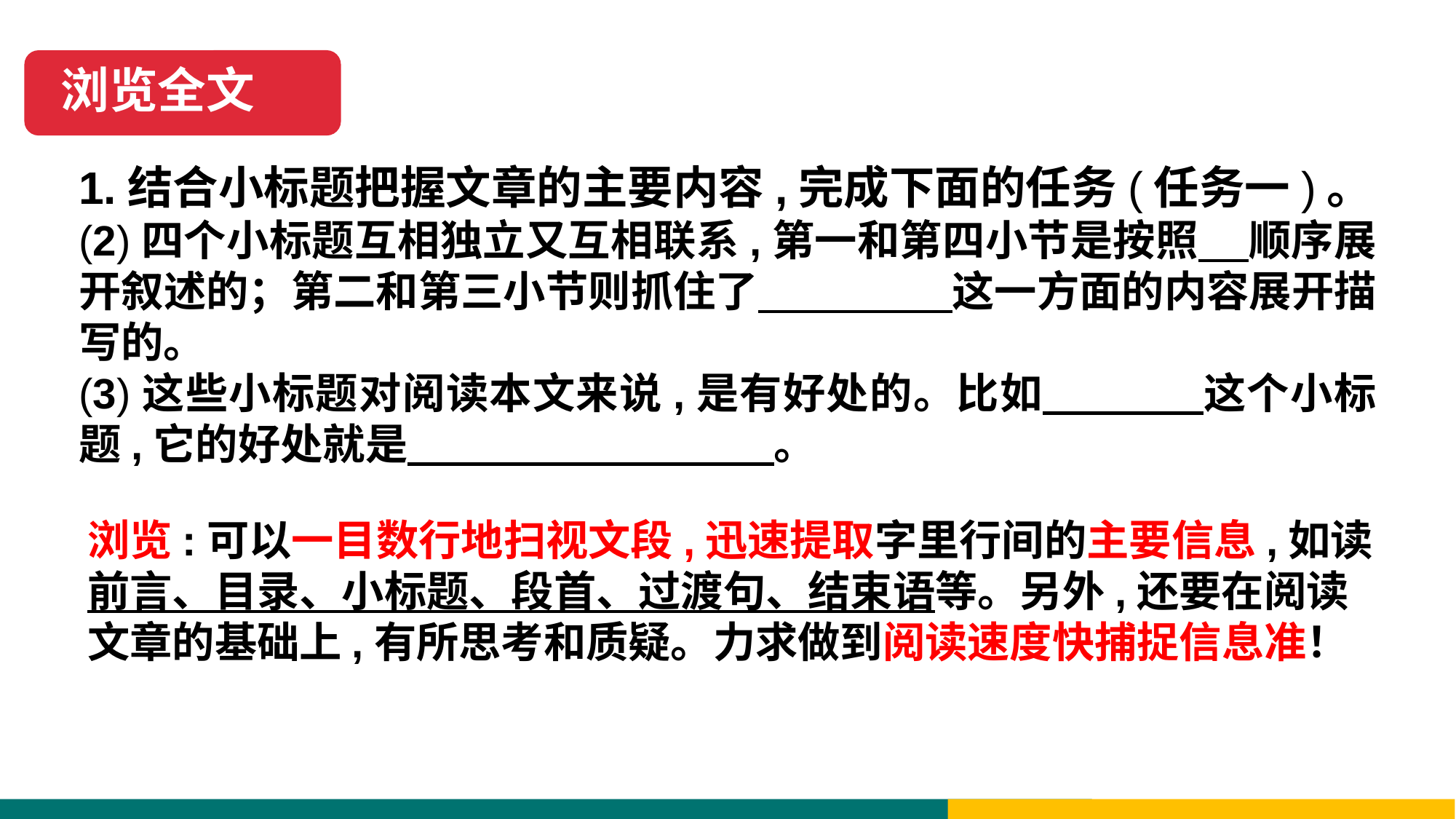

浏览全文
1.结合小标题把握文章的主要内容,完成下面的任务(任务一)。
(2)四个小标题互相独立又互相联系,第一和第四小节是按照     顺序展开叙述的；第二和第三小节则抓住了                    这一方面的内容展开描写的。
(3)这些小标题对阅读本文来说,是有好处的。比如               这个小标题,它的好处就是                                      。

浏览:可以一目数行地扫视文段,迅速提取字里行间的主要信息,如读前言、目录、小标题、段首、过渡句、结束语等。另外,还要在阅读文章的基础上,有所思考和质疑。力求做到阅读速度快捕捉信息准！